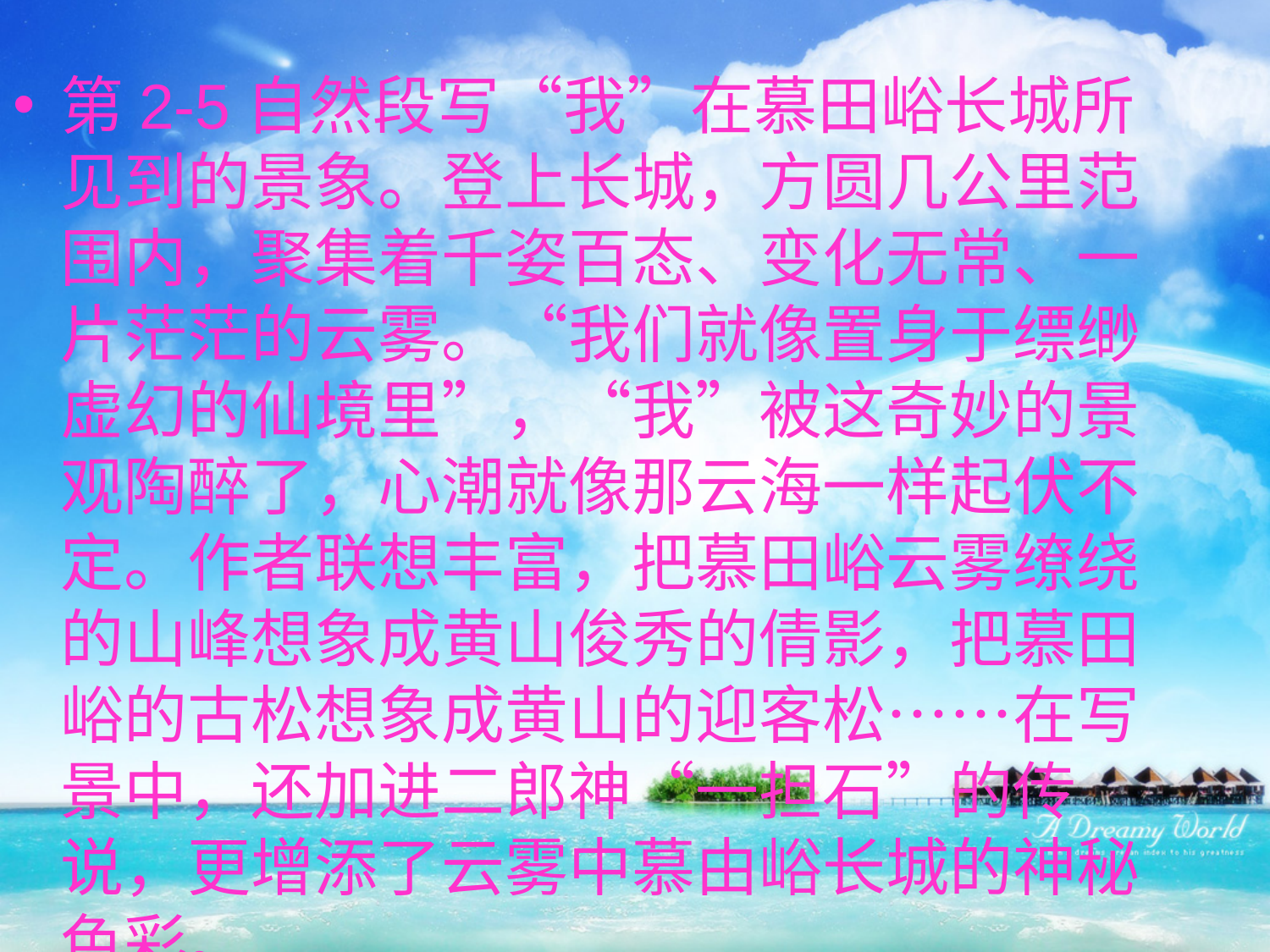

#
第2-5自然段写“我”在慕田峪长城所见到的景象。登上长城，方圆几公里范围内，聚集着千姿百态、变化无常、一片茫茫的云雾。“我们就像置身于缥缈虚幻的仙境里”，“我”被这奇妙的景观陶醉了，心潮就像那云海一样起伏不定。作者联想丰富，把慕田峪云雾缭绕的山峰想象成黄山俊秀的倩影，把慕田峪的古松想象成黄山的迎客松……在写景中，还加进二郎神“一担石”的传说，更增添了云雾中慕由峪长城的神秘色彩。